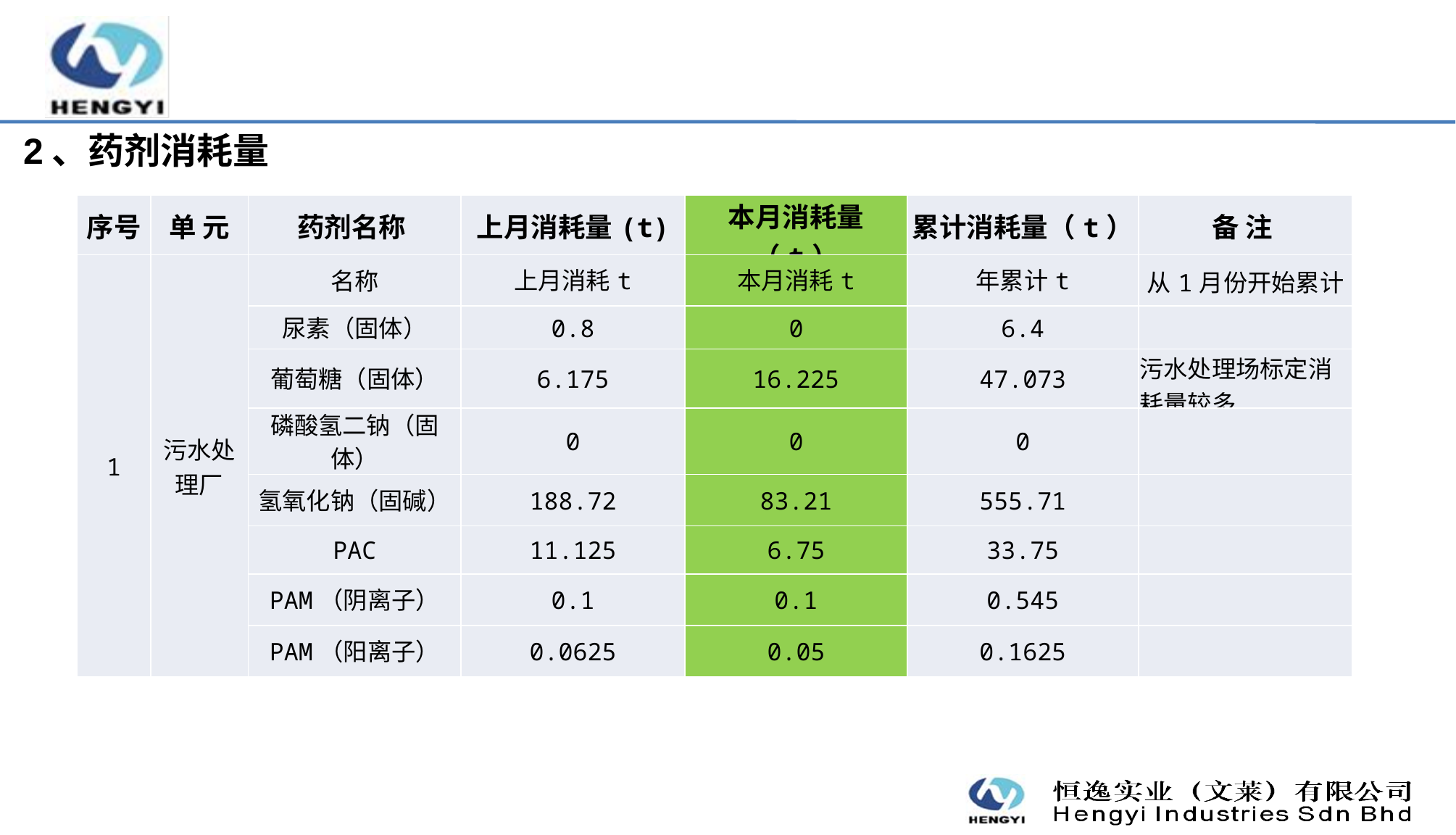

2、药剂消耗量
| 序号 | 单 元 | 药剂名称 | 上月消耗量(t) | 本月消耗量（t） | 累计消耗量（t） | 备 注 |
| --- | --- | --- | --- | --- | --- | --- |
| 1 | 污水处理厂 | 名称 | 上月消耗t | 本月消耗t | 年累计t | 从1月份开始累计 |
|  |  | 尿素（固体） | 0.8 | 0 | 6.4 |  |
|  |  | 葡萄糖（固体） | 6.175 | 16.225 | 47.073 | 污水处理场标定消耗量较多 |
|  |  | 磷酸氢二钠（固体） | 0 | 0 | 0 |  |
|  |  | 氢氧化钠（固碱） | 188.72 | 83.21 | 555.71 |  |
|  |  | PAC | 11.125 | 6.75 | 33.75 |  |
|  |  | PAM（阴离子） | 0.1 | 0.1 | 0.545 |  |
|  |  | PAM（阳离子） | 0.0625 | 0.05 | 0.1625 |  |